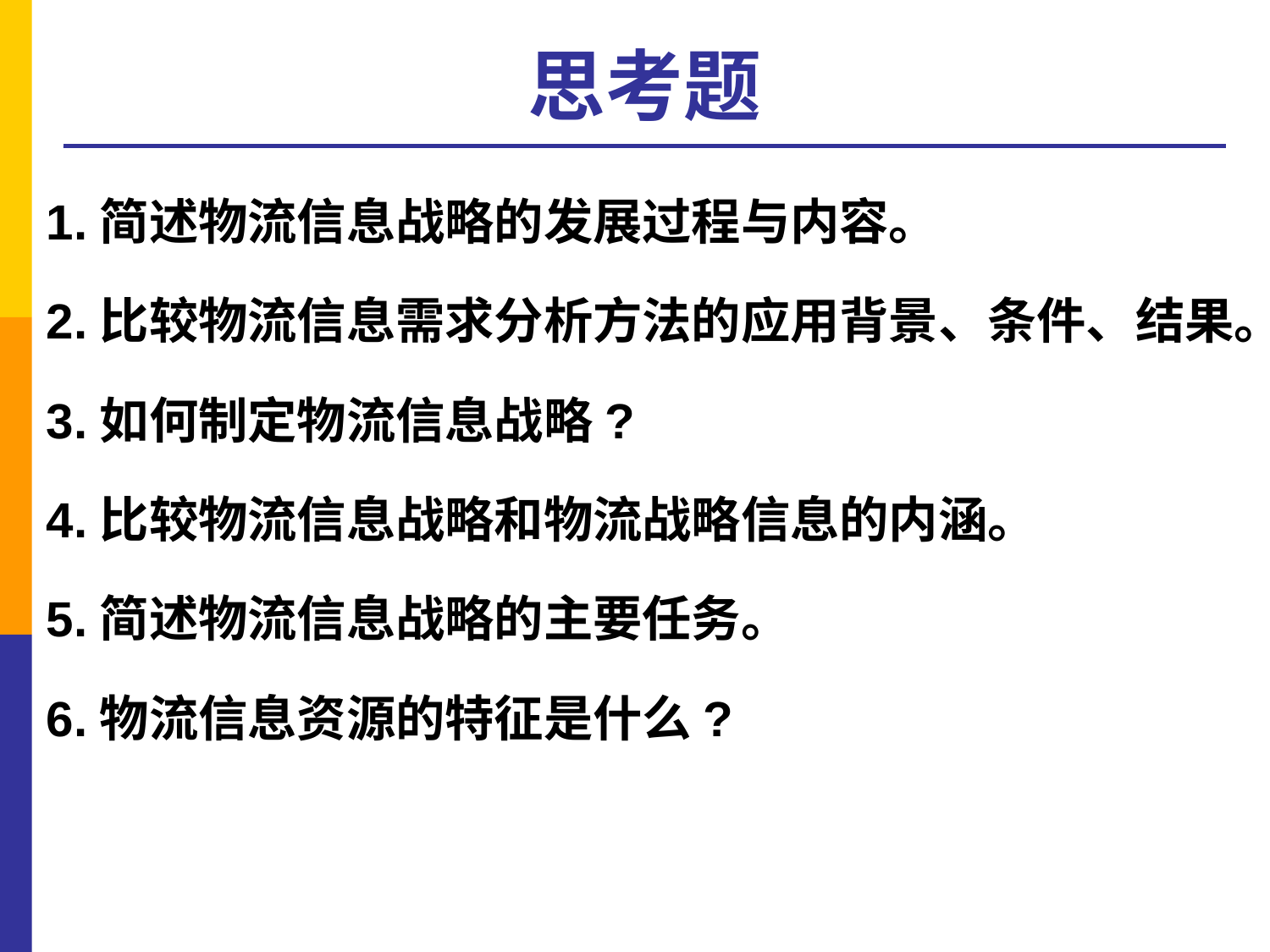

# 思考题
1.简述物流信息战略的发展过程与内容。
2.比较物流信息需求分析方法的应用背景、条件、结果。
3.如何制定物流信息战略?
4.比较物流信息战略和物流战略信息的内涵。
5.简述物流信息战略的主要任务。
6.物流信息资源的特征是什么?